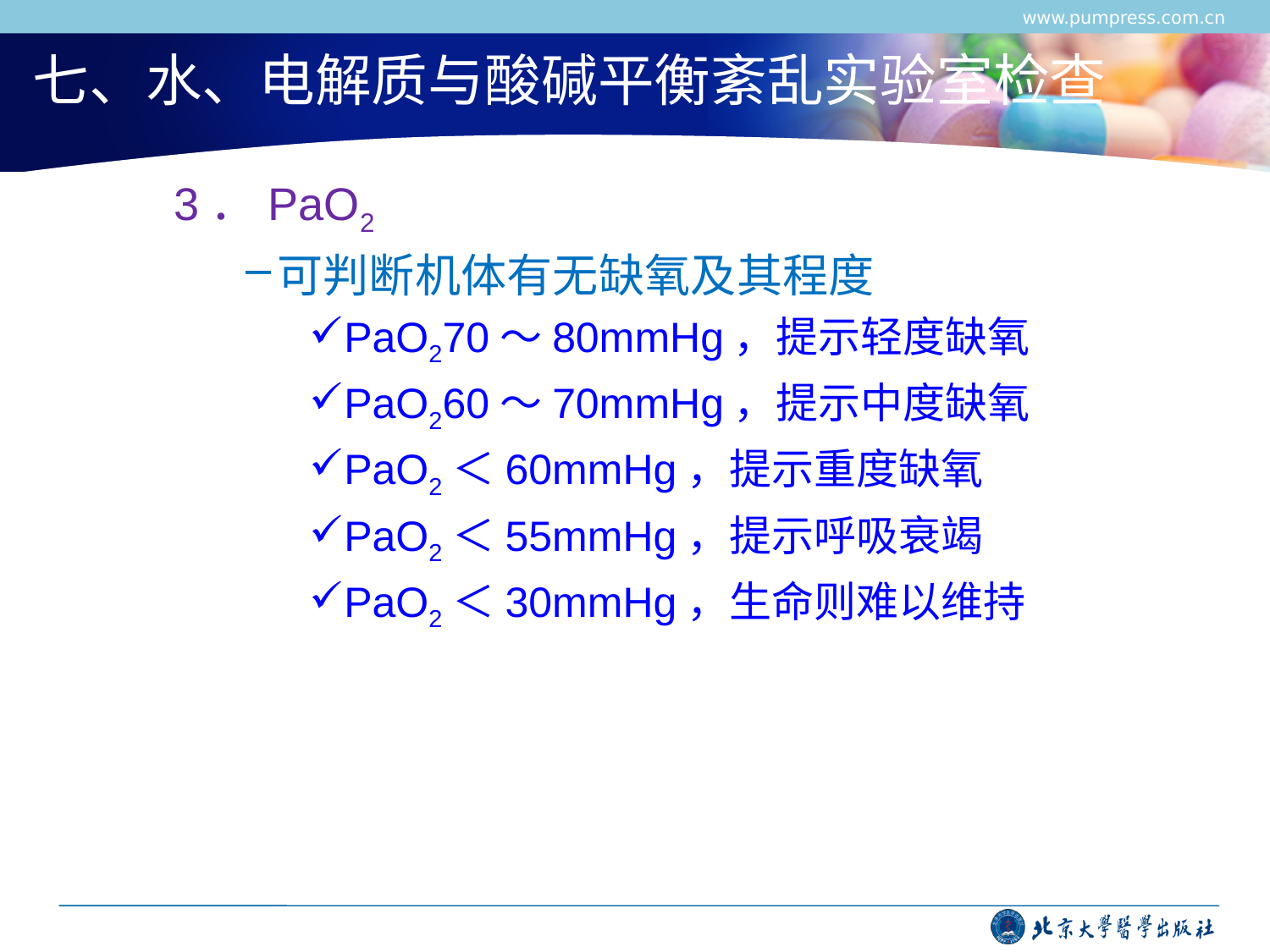

www.pumpress.com.cn
# 七、水、电解质与酸碱平衡紊乱实验室检查
3．PaO2
可判断机体有无缺氧及其程度
PaO270～80mmHg，提示轻度缺氧
PaO260～70mmHg，提示中度缺氧
PaO2＜60mmHg，提示重度缺氧
PaO2＜55mmHg，提示呼吸衰竭
PaO2＜30mmHg，生命则难以维持